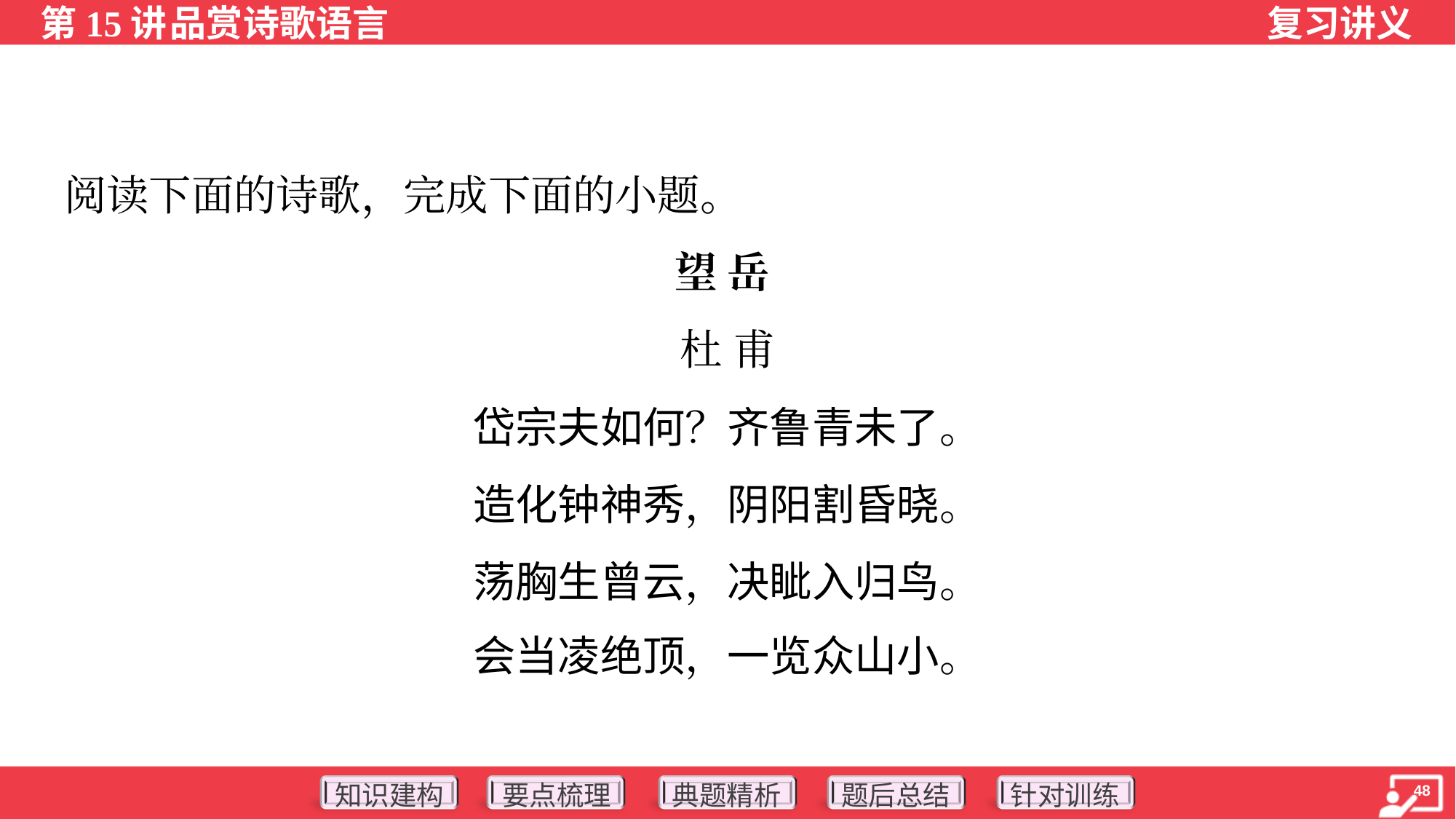

阅读下面的诗歌，完成下面的小题。
望 岳
杜 甫
岱宗夫如何？齐鲁青未了。
造化钟神秀，阴阳割昏晓。
荡胸生曾云，决眦入归鸟。
会当凌绝顶，一览众山小。